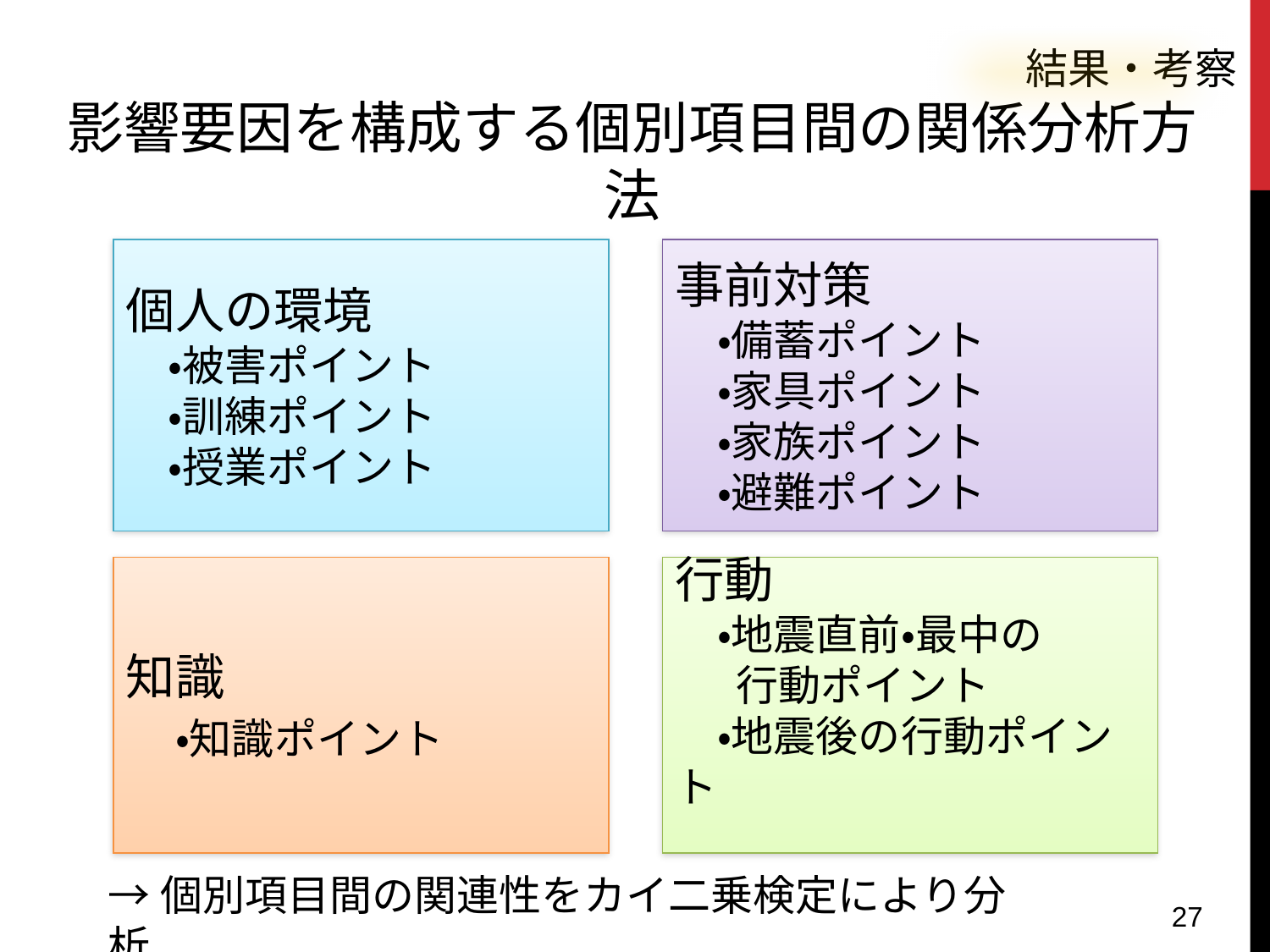

結果・考察

影響要因を構成する個別項目間の関係分析方法
個人の環境
　・被害ポイント
　・訓練ポイント
　・授業ポイント
事前対策
　・備蓄ポイント
　・家具ポイント
　・家族ポイント
　・避難ポイント
知識
　・知識ポイント
行動
　・地震直前・最中の
　  行動ポイント
　・地震後の行動ポイント

→個別項目間の関連性をカイ二乗検定により分析
27